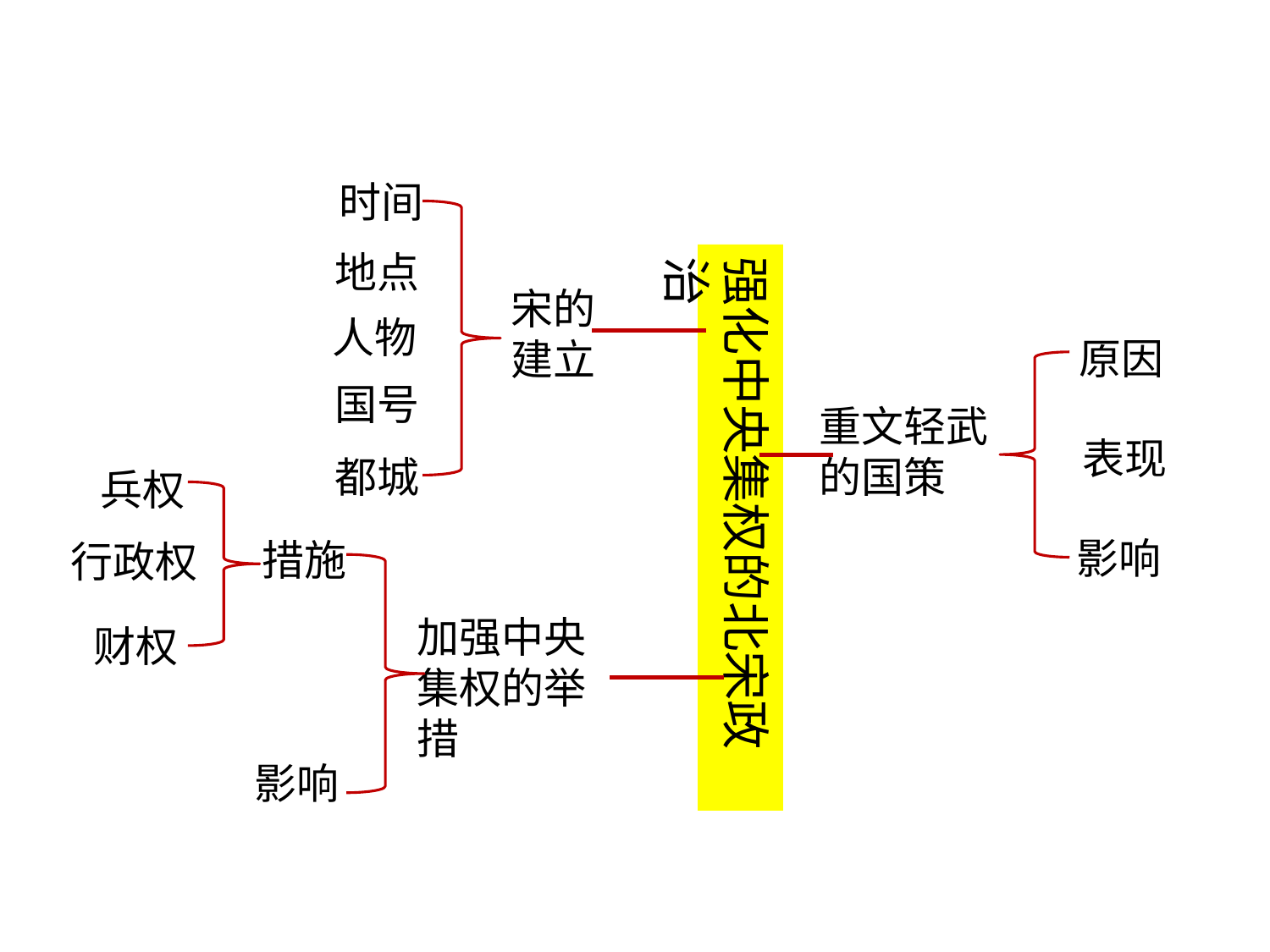

时间

地点
强化中央集权的北宋政治
宋的建立
人物
原因

国号
重文轻武的国策
表现
都城
兵权

影响
措施
行政权

加强中央集权的举措
财权
影响